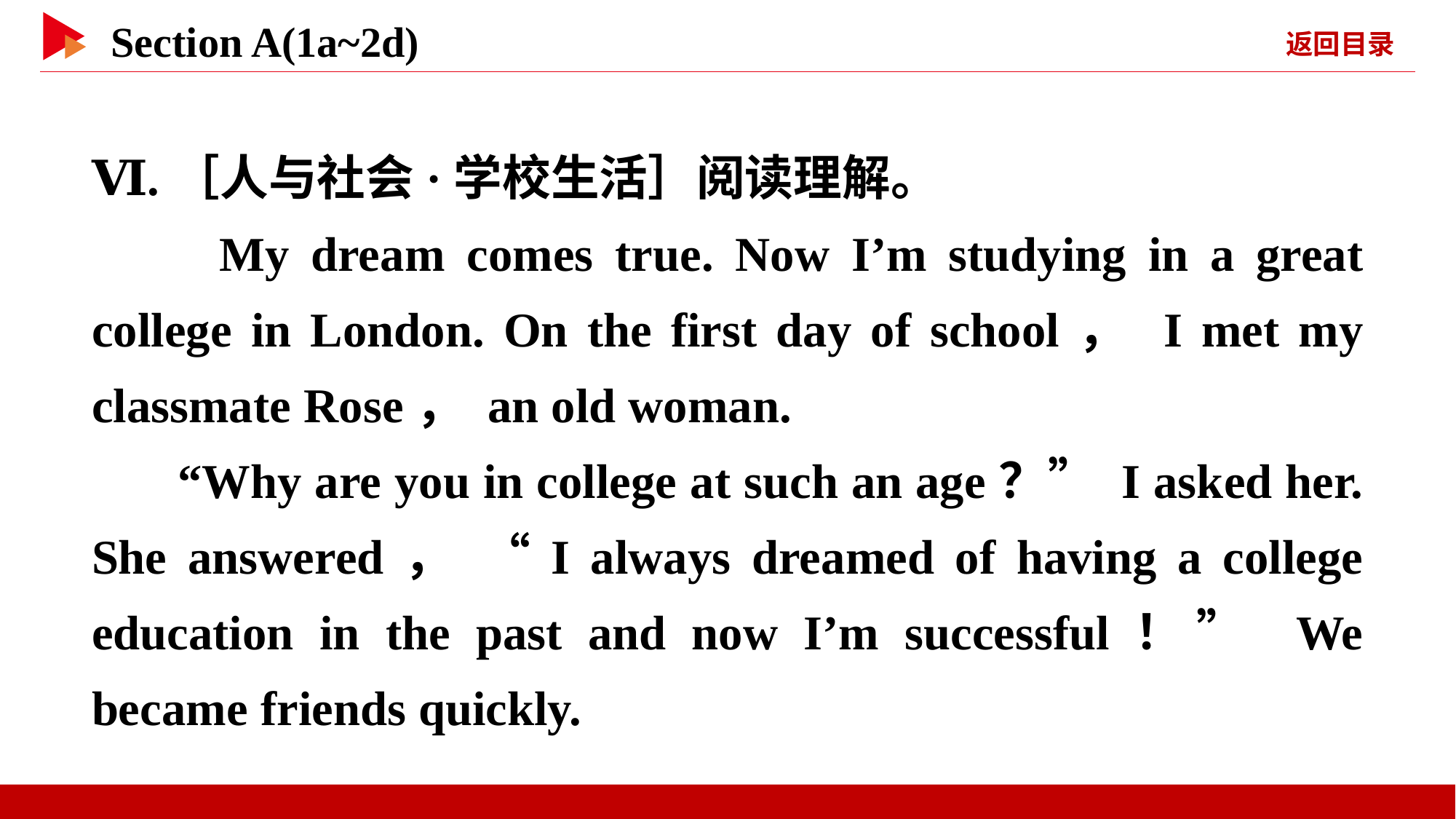

Ⅵ.［人与社会·学校生活］阅读理解。
　　My dream comes true. Now I’m studying in a great college in London. On the first day of school， I met my classmate Rose， an old woman.
“Why are you in college at such an age？” I asked her. She answered， “I always dreamed of having a college education in the past and now I’m successful！” We became friends quickly.